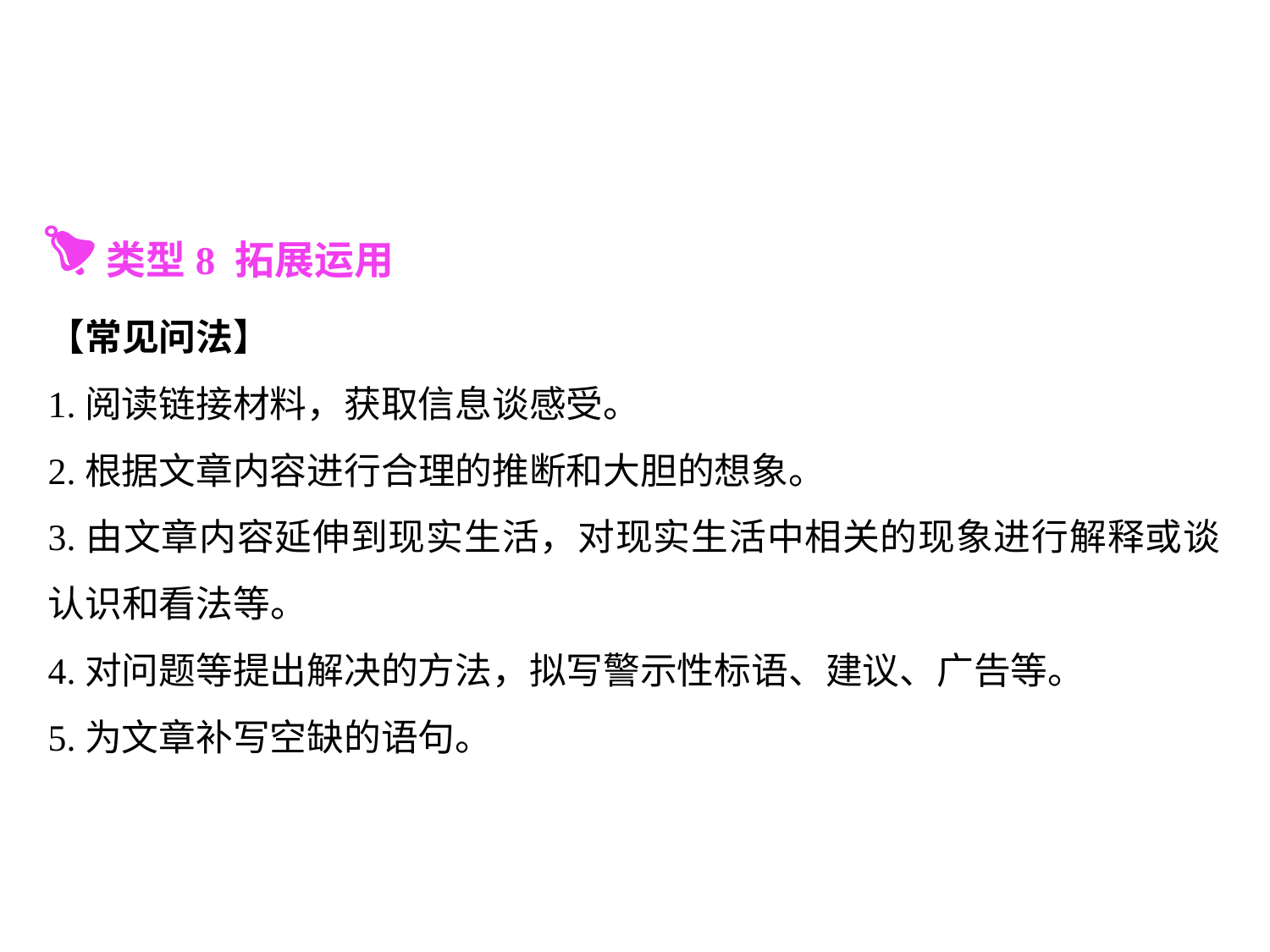

类型8 拓展运用

【常见问法】
1.阅读链接材料，获取信息谈感受。
2.根据文章内容进行合理的推断和大胆的想象。
3.由文章内容延伸到现实生活，对现实生活中相关的现象进行解释或谈认识和看法等。
4.对问题等提出解决的方法，拟写警示性标语、建议、广告等。
5.为文章补写空缺的语句。